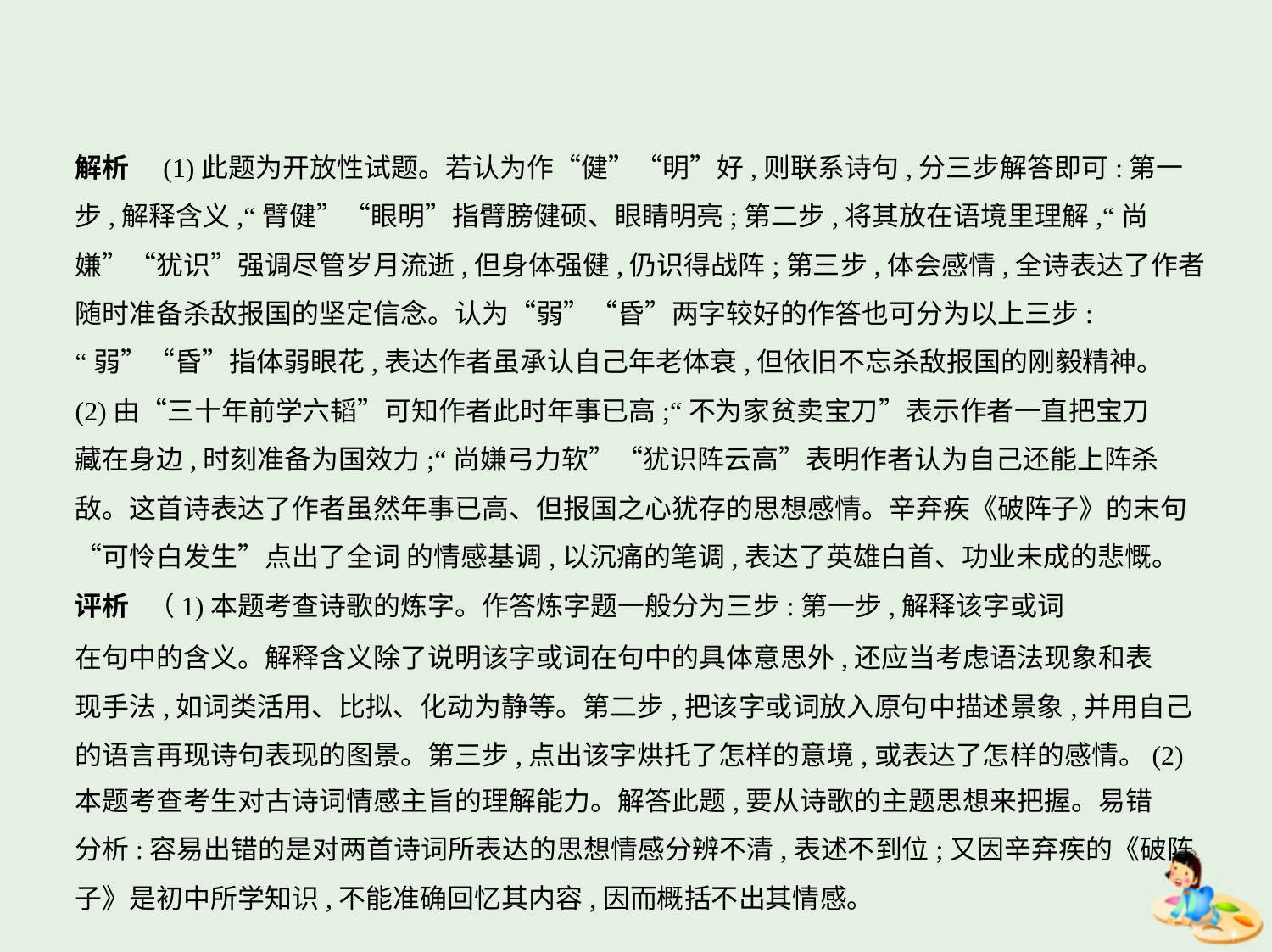

解析　(1)此题为开放性试题。若认为作“健”“明”好,则联系诗句,分三步解答即可:第一
步,解释含义,“臂健”“眼明”指臂膀健硕、眼睛明亮;第二步,将其放在语境里理解,“尚
嫌”“犹识”强调尽管岁月流逝,但身体强健,仍识得战阵;第三步,体会感情,全诗表达了作者
随时准备杀敌报国的坚定信念。认为“弱”“昏”两字较好的作答也可分为以上三步:
“弱”“昏”指体弱眼花,表达作者虽承认自己年老体衰,但依旧不忘杀敌报国的刚毅精神。
(2)由“三十年前学六韬”可知作者此时年事已高;“不为家贫卖宝刀”表示作者一直把宝刀
藏在身边,时刻准备为国效力;“尚嫌弓力软”“犹识阵云高”表明作者认为自己还能上阵杀
敌。这首诗表达了作者虽然年事已高、但报国之心犹存的思想感情。辛弃疾《破阵子》的末句“可怜白发生”点出了全词 的情感基调,以沉痛的笔调,表达了英雄白首、功业未成的悲慨。
评析   （1)本题考查诗歌的炼字。作答炼字题一般分为三步:第一步,解释该字或词
在句中的含义。解释含义除了说明该字或词在句中的具体意思外,还应当考虑语法现象和表
现手法,如词类活用、比拟、化动为静等。第二步,把该字或词放入原句中描述景象,并用自己
的语言再现诗句表现的图景。第三步,点出该字烘托了怎样的意境,或表达了怎样的感情。(2)
本题考查考生对古诗词情感主旨的理解能力。解答此题,要从诗歌的主题思想来把握。易错
分析:容易出错的是对两首诗词所表达的思想情感分辨不清,表述不到位;又因辛弃疾的《破阵
子》是初中所学知识,不能准确回忆其内容,因而概括不出其情感。